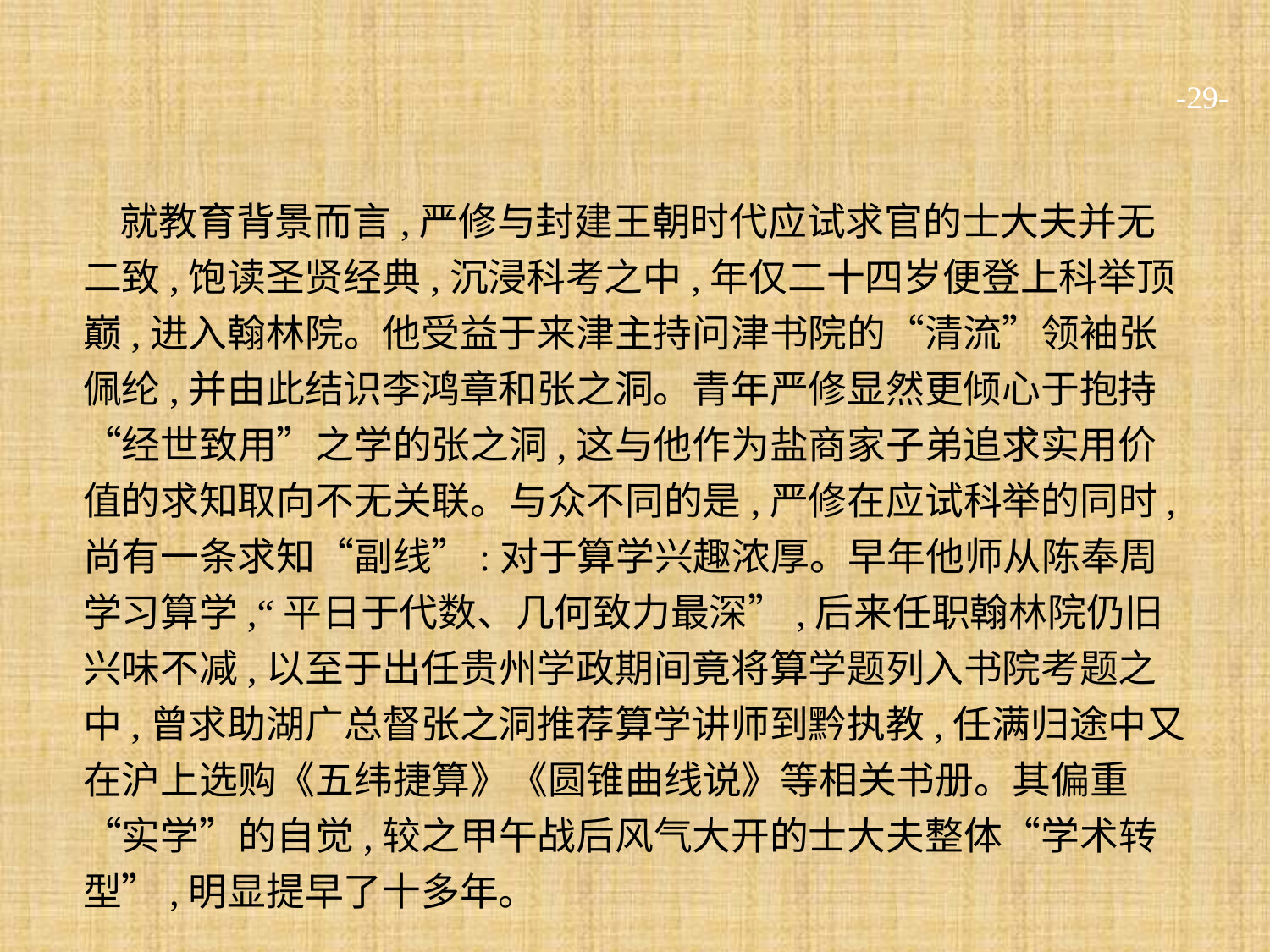

-29-
就教育背景而言,严修与封建王朝时代应试求官的士大夫并无二致,饱读圣贤经典,沉浸科考之中,年仅二十四岁便登上科举顶巅,进入翰林院。他受益于来津主持问津书院的“清流”领袖张佩纶,并由此结识李鸿章和张之洞。青年严修显然更倾心于抱持“经世致用”之学的张之洞,这与他作为盐商家子弟追求实用价值的求知取向不无关联。与众不同的是,严修在应试科举的同时,尚有一条求知“副线”:对于算学兴趣浓厚。早年他师从陈奉周学习算学,“平日于代数、几何致力最深”,后来任职翰林院仍旧兴味不减,以至于出任贵州学政期间竟将算学题列入书院考题之中,曾求助湖广总督张之洞推荐算学讲师到黔执教,任满归途中又在沪上选购《五纬捷算》《圆锥曲线说》等相关书册。其偏重“实学”的自觉,较之甲午战后风气大开的士大夫整体“学术转型”,明显提早了十多年。